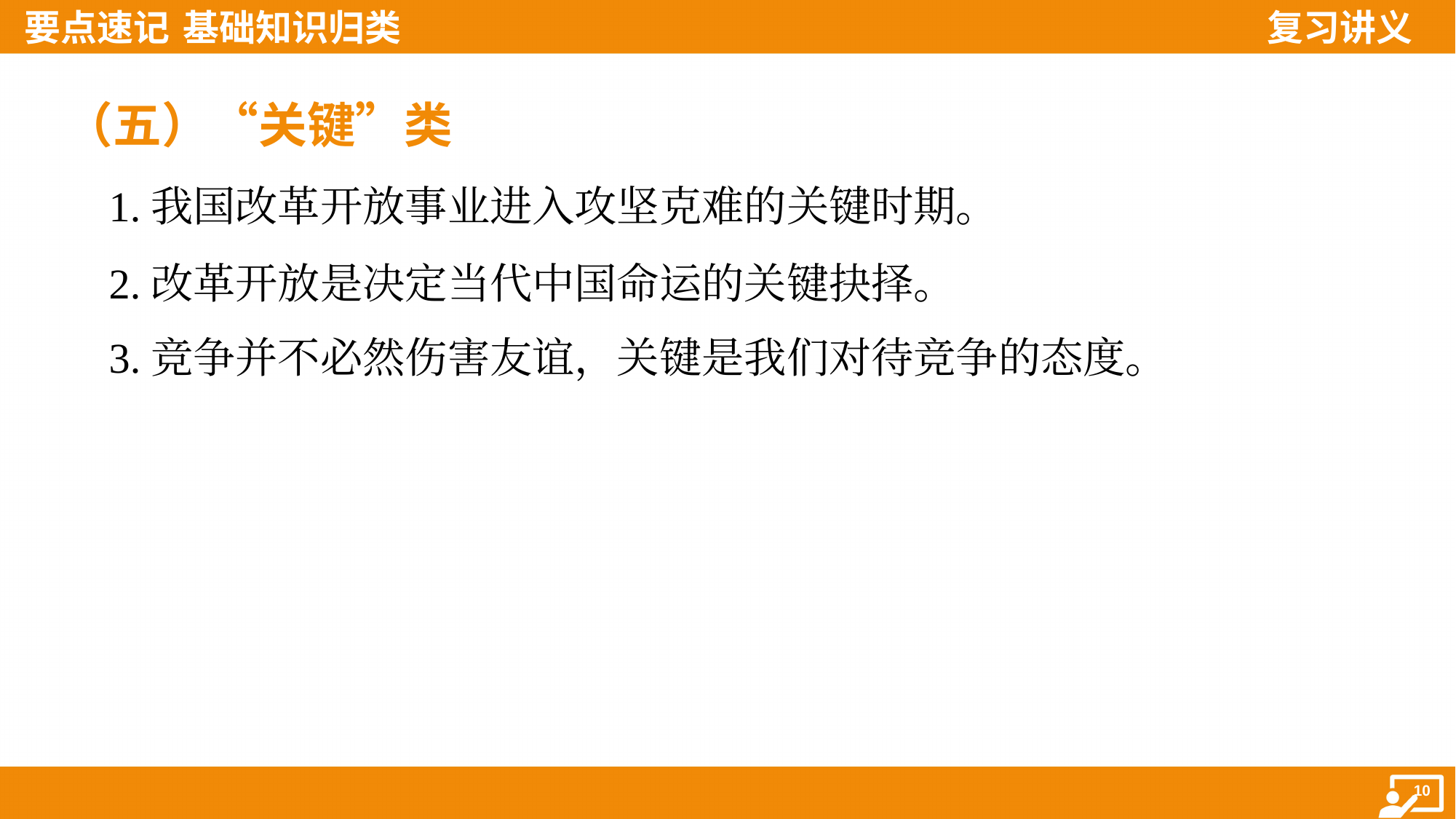

（五）“关键”类
    1.我国改革开放事业进入攻坚克难的关键时期。
    2.改革开放是决定当代中国命运的关键抉择。
    3.竞争并不必然伤害友谊，关键是我们对待竞争的态度。